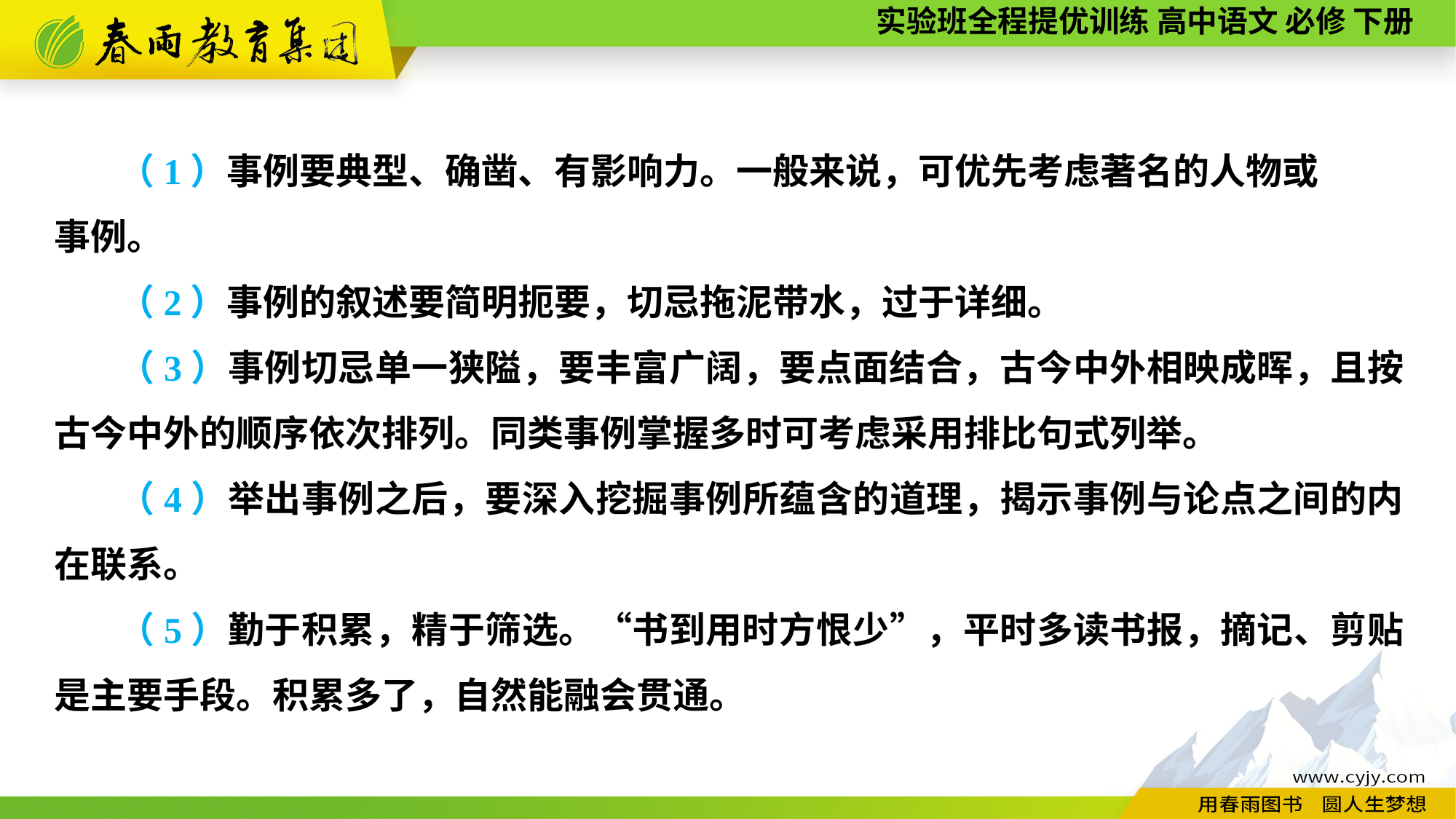

（1）事例要典型、确凿、有影响力。一般来说，可优先考虑著名的人物或
事例。
（2）事例的叙述要简明扼要，切忌拖泥带水，过于详细。
（3）事例切忌单一狭隘，要丰富广阔，要点面结合，古今中外相映成晖，且按古今中外的顺序依次排列。同类事例掌握多时可考虑采用排比句式列举。
（4）举出事例之后，要深入挖掘事例所蕴含的道理，揭示事例与论点之间的内在联系。
（5）勤于积累，精于筛选。“书到用时方恨少”，平时多读书报，摘记、剪贴是主要手段。积累多了，自然能融会贯通。